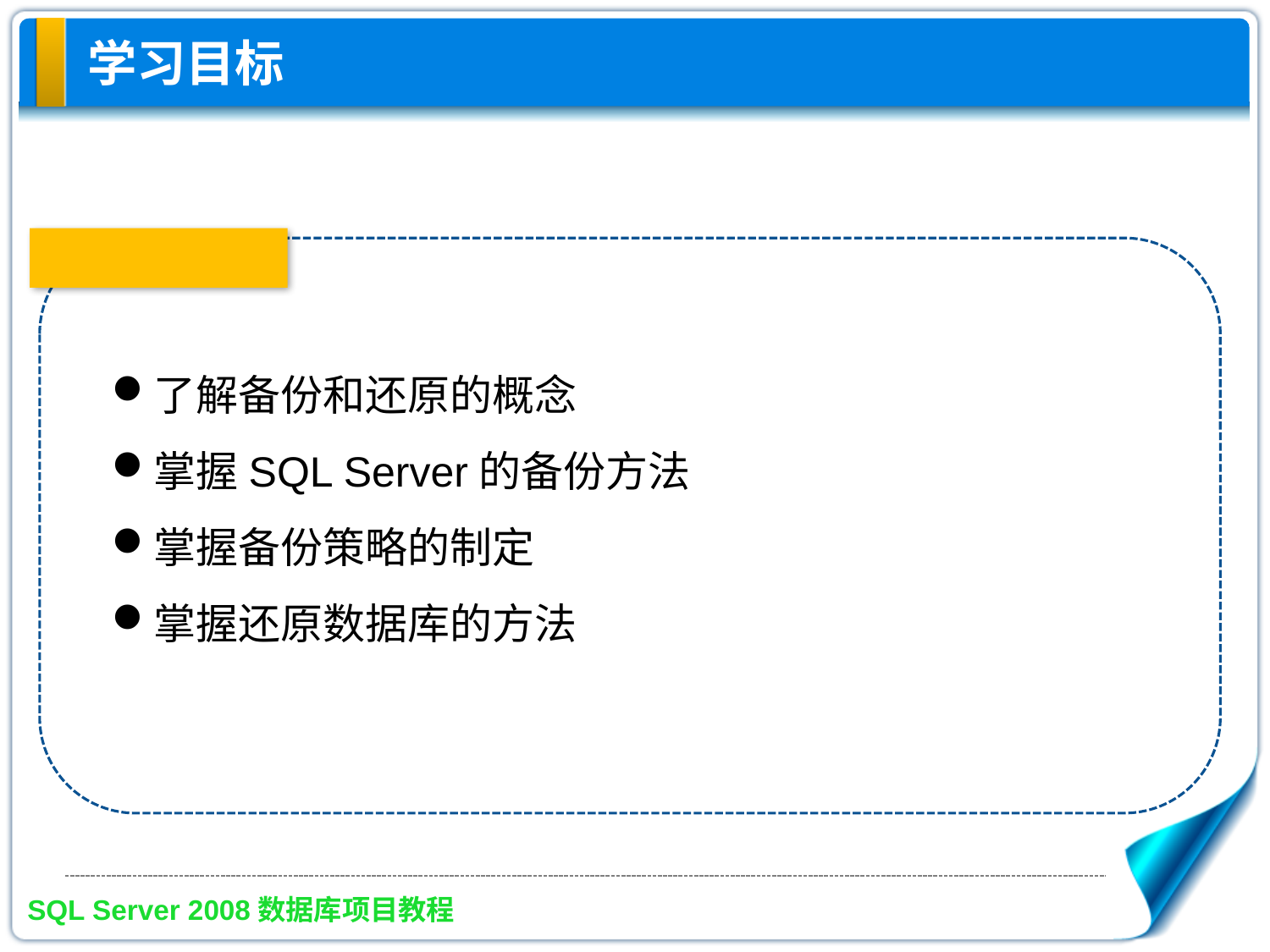

# 学习目标

了解备份和还原的概念
掌握SQL Server的备份方法
掌握备份策略的制定
掌握还原数据库的方法